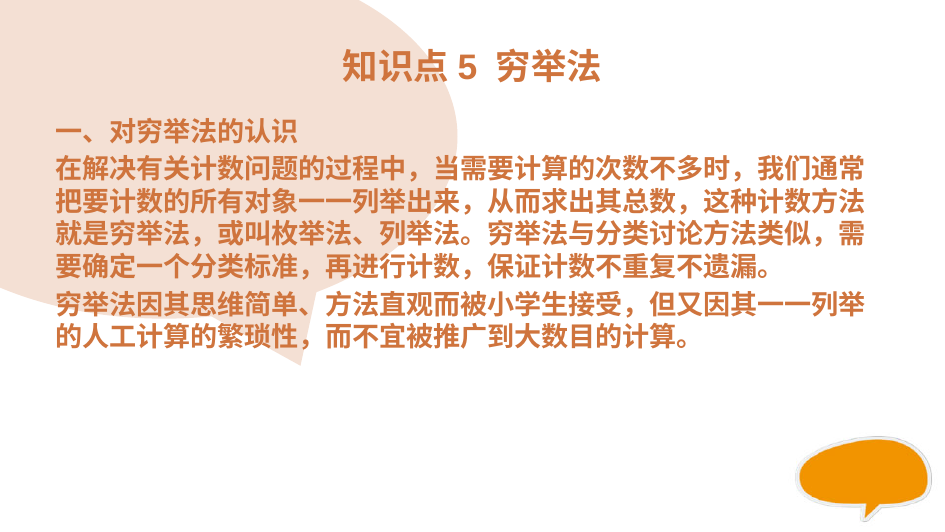

# 知识点5 穷举法
一、对穷举法的认识
在解决有关计数问题的过程中，当需要计算的次数不多时，我们通常把要计数的所有对象一一列举出来，从而求出其总数，这种计数方法就是穷举法，或叫枚举法、列举法。穷举法与分类讨论方法类似，需要确定一个分类标准，再进行计数，保证计数不重复不遗漏。
穷举法因其思维简单、方法直观而被小学生接受，但又因其一一列举的人工计算的繁琐性，而不宜被推广到大数目的计算。